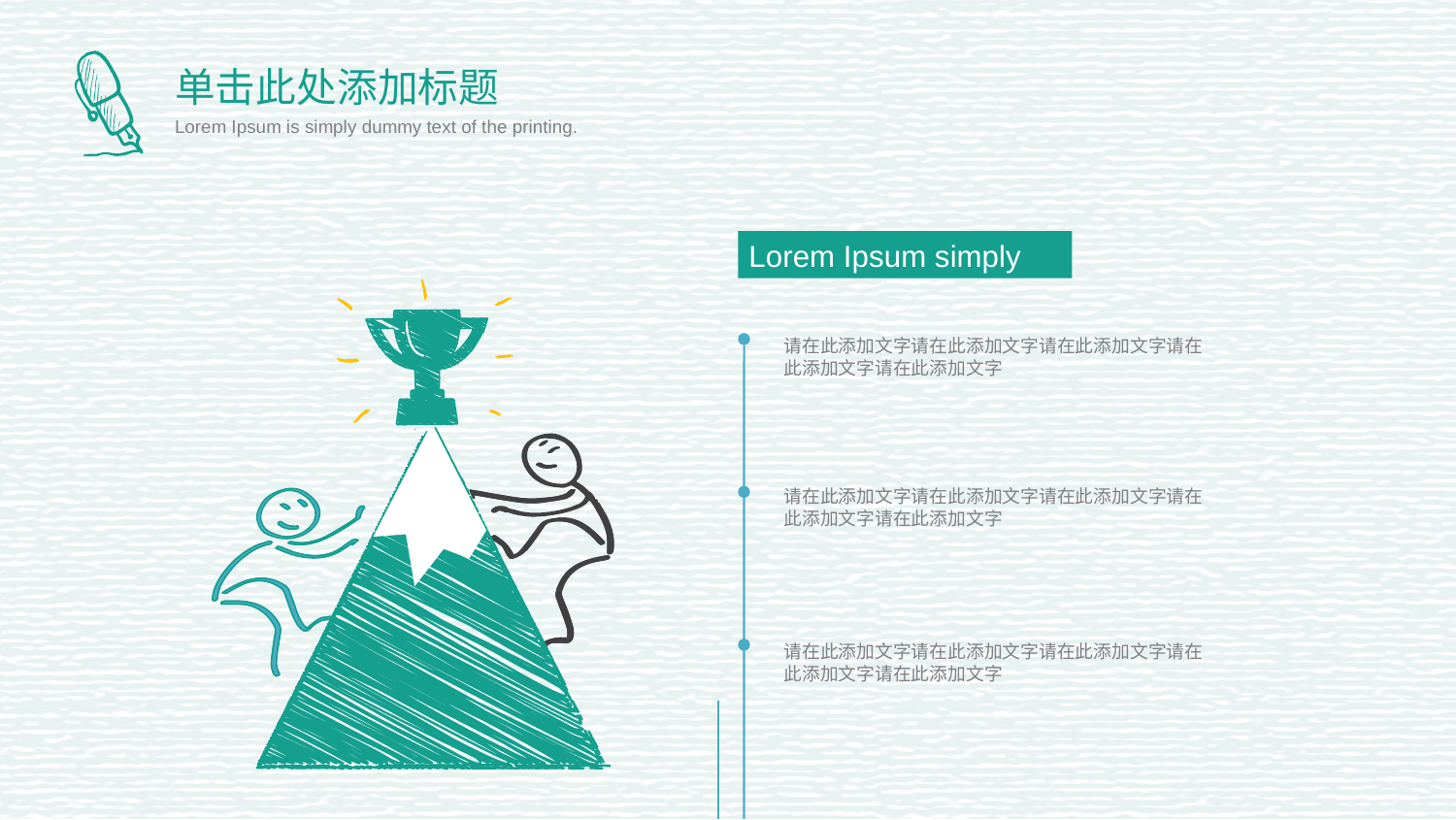

Lorem Ipsum simply

请在此添加文字请在此添加文字请在此添加文字请在此添加文字请在此添加文字

请在此添加文字请在此添加文字请在此添加文字请在此添加文字请在此添加文字

请在此添加文字请在此添加文字请在此添加文字请在此添加文字请在此添加文字